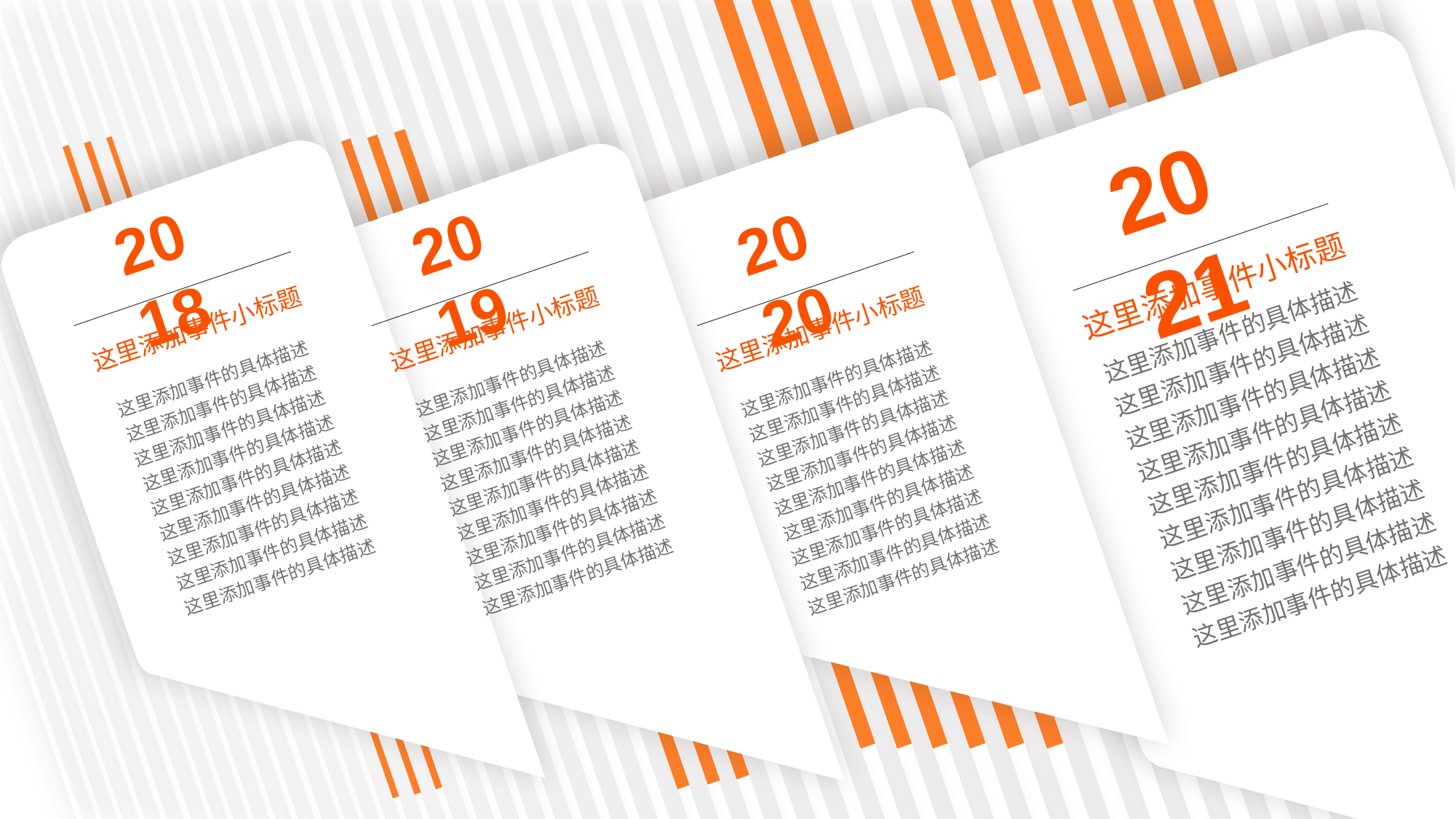

2021
这里添加事件小标题
这里添加事件的具体描述
这里添加事件的具体描述
这里添加事件的具体描述
这里添加事件的具体描述
这里添加事件的具体描述
这里添加事件的具体描述
这里添加事件的具体描述
这里添加事件的具体描述
这里添加事件的具体描述

2018
这里添加事件小标题
这里添加事件的具体描述
这里添加事件的具体描述
这里添加事件的具体描述
这里添加事件的具体描述
这里添加事件的具体描述
这里添加事件的具体描述
这里添加事件的具体描述
这里添加事件的具体描述
这里添加事件的具体描述
2019
这里添加事件小标题
这里添加事件的具体描述
这里添加事件的具体描述
这里添加事件的具体描述
这里添加事件的具体描述
这里添加事件的具体描述
这里添加事件的具体描述
这里添加事件的具体描述
这里添加事件的具体描述
这里添加事件的具体描述
2020
这里添加事件小标题
这里添加事件的具体描述
这里添加事件的具体描述
这里添加事件的具体描述
这里添加事件的具体描述
这里添加事件的具体描述
这里添加事件的具体描述
这里添加事件的具体描述
这里添加事件的具体描述
这里添加事件的具体描述